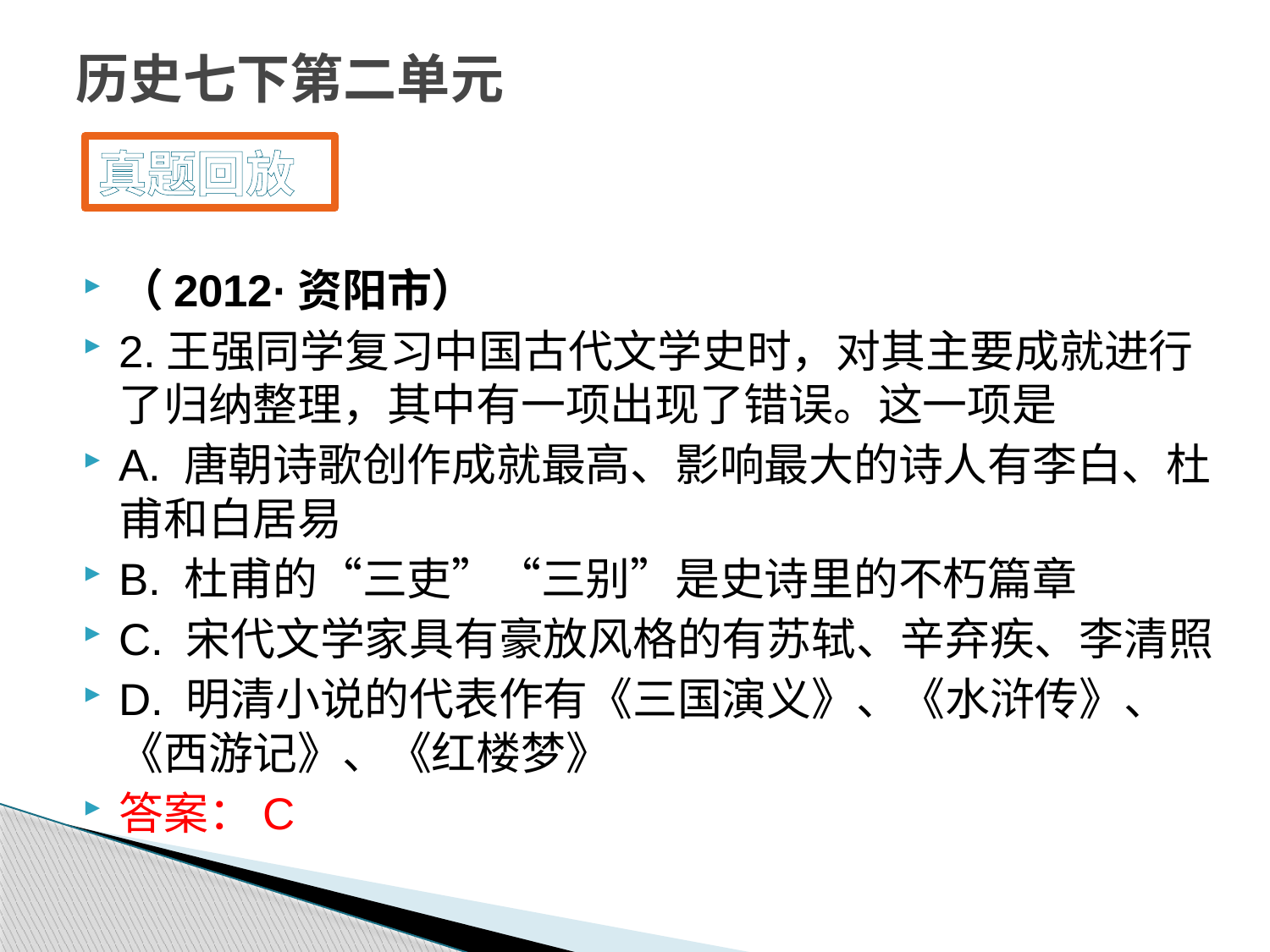

# 历史七下第二单元
真题回放
（2012·资阳市）
2.王强同学复习中国古代文学史时，对其主要成就进行了归纳整理，其中有一项出现了错误。这一项是
A. 唐朝诗歌创作成就最高、影响最大的诗人有李白、杜甫和白居易
B. 杜甫的“三吏”“三别”是史诗里的不朽篇章
C. 宋代文学家具有豪放风格的有苏轼、辛弃疾、李清照
D. 明清小说的代表作有《三国演义》、《水浒传》、《西游记》、《红楼梦》
答案：C